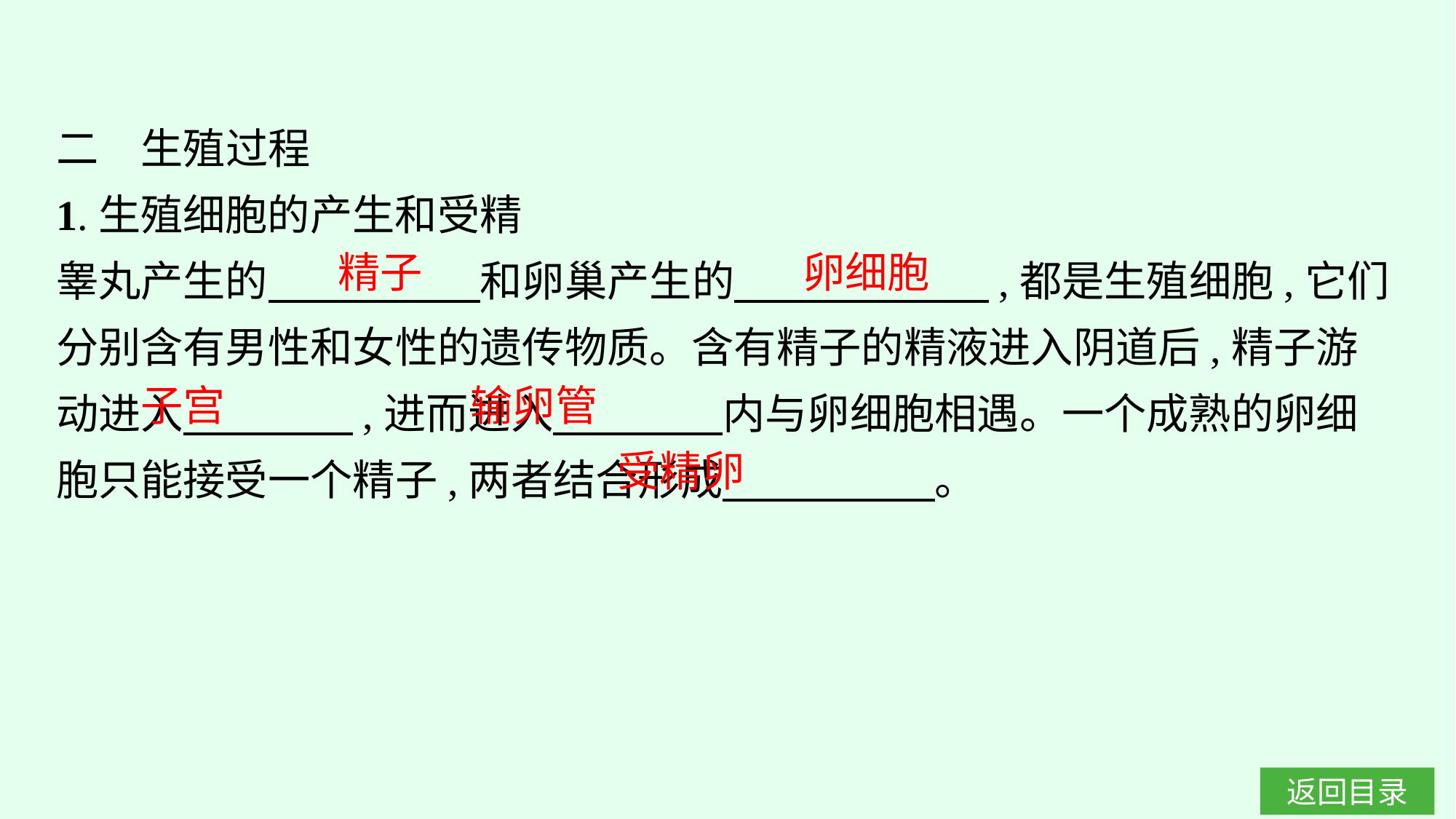

二　生殖过程
1.生殖细胞的产生和受精
睾丸产生的　　　　　和卵巢产生的　　　　　　,都是生殖细胞,它们分别含有男性和女性的遗传物质。含有精子的精液进入阴道后,精子游动进入　　　　,进而进入　　　　内与卵细胞相遇。一个成熟的卵细胞只能接受一个精子,两者结合形成　　　　　。
精子
卵细胞
子宫
输卵管
受精卵